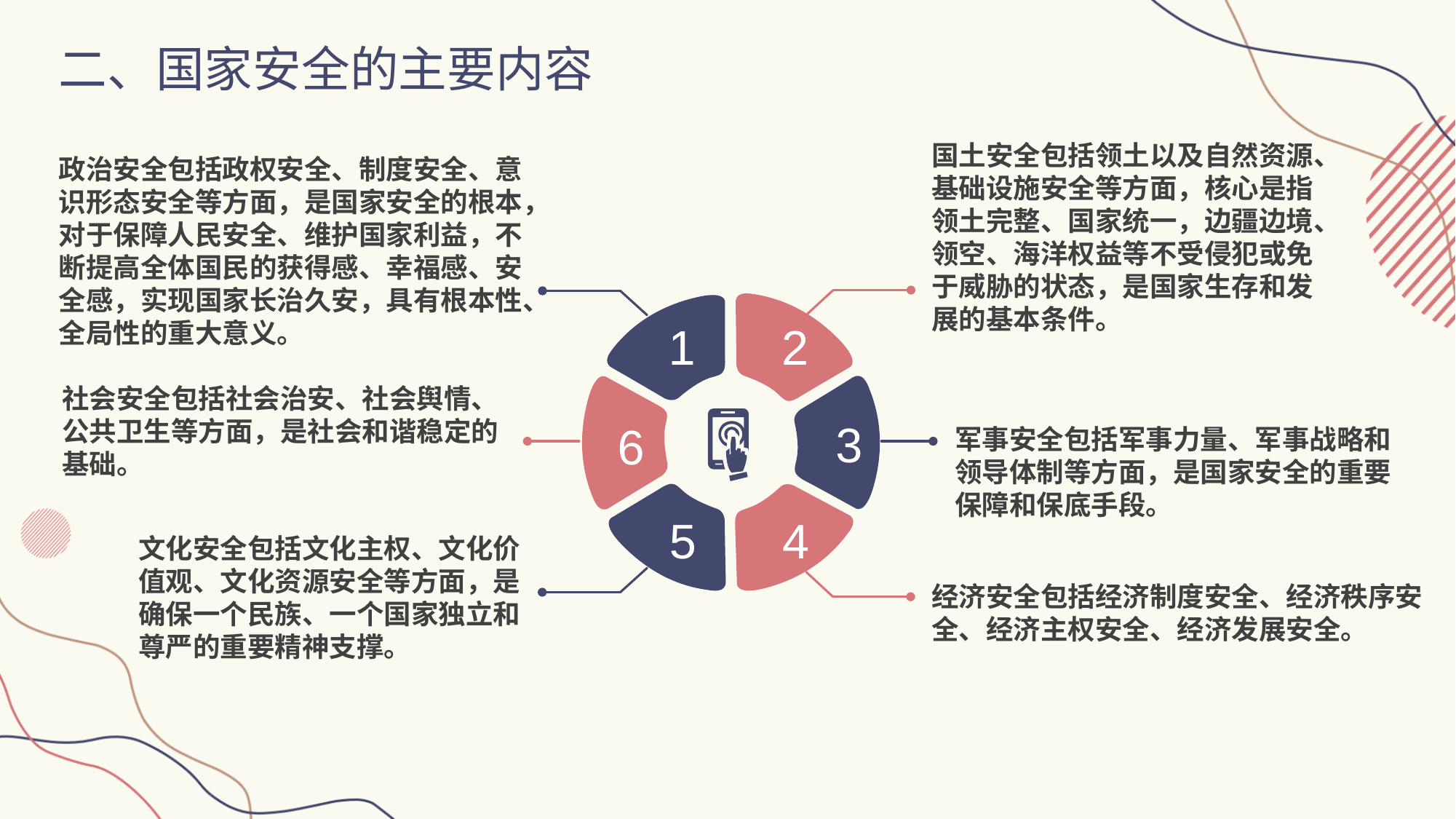

二、国家安全的主要内容
国土安全包括领土以及自然资源、基础设施安全等方面，核心是指领土完整、国家统一，边疆边境、领空、海洋权益等不受侵犯或免于威胁的状态，是国家生存和发展的基本条件。
政治安全包括政权安全、制度安全、意识形态安全等方面，是国家安全的根本，对于保障人民安全、维护国家利益，不断提高全体国民的获得感、幸福感、安全感，实现国家长治久安，具有根本性、全局性的重大意义。

1
2
社会安全包括社会治安、社会舆情、公共卫生等方面，是社会和谐稳定的基础。

军事安全包括军事力量、军事战略和领导体制等方面，是国家安全的重要保障和保底手段。
3
6

5
4
文化安全包括文化主权、文化价值观、文化资源安全等方面，是确保一个民族、一个国家独立和尊严的重要精神支撑。
经济安全包括经济制度安全、经济秩序安全、经济主权安全、经济发展安全。